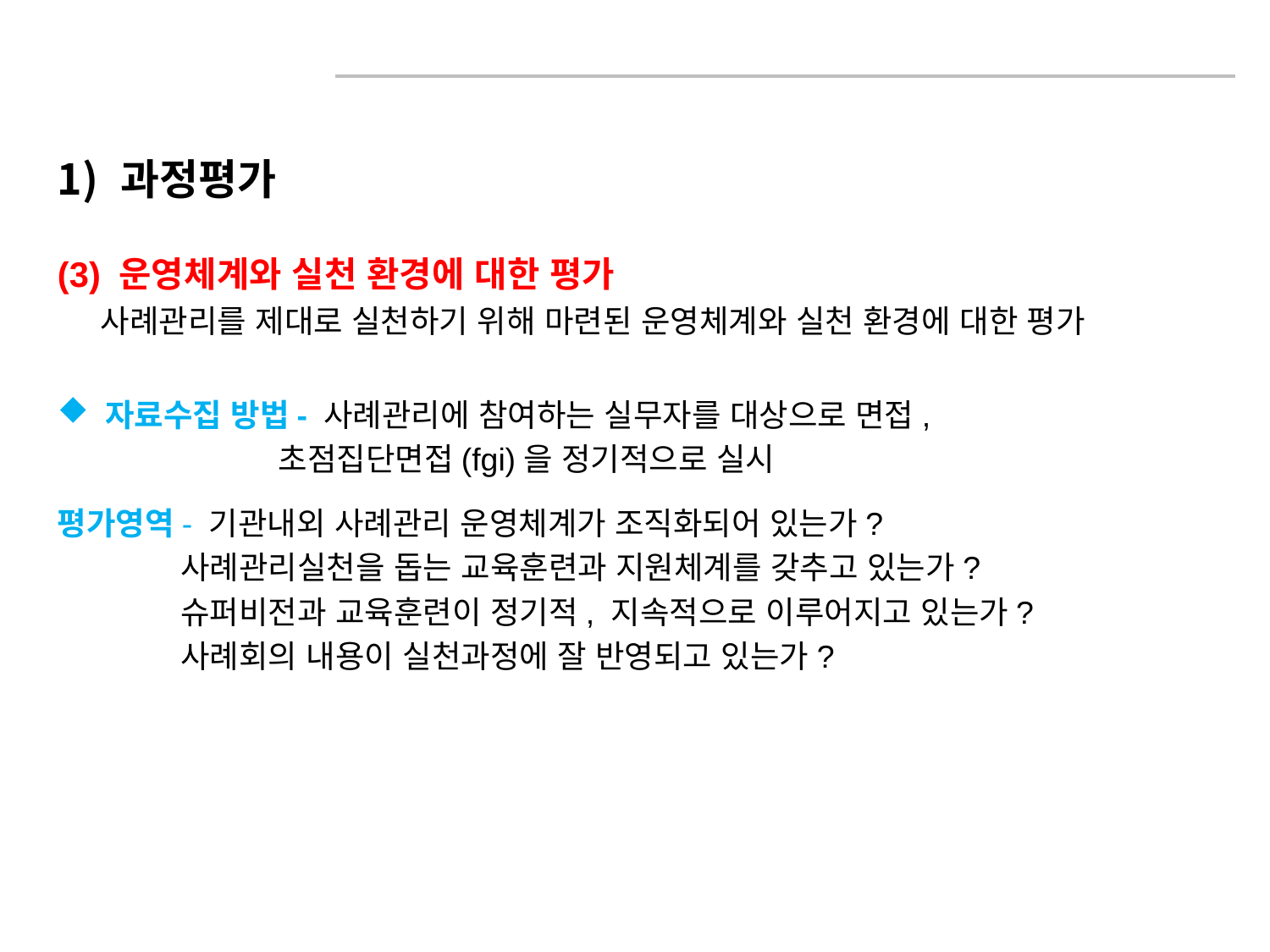

과정평가

(3) 운영체계와 실천 환경에 대한 평가
    사례관리를 제대로 실천하기 위해 마련된 운영체계와 실천 환경에 대한 평가

자료수집 방법- 사례관리에 참여하는 실무자를 대상으로 면접,
                        초점집단면접(fgi)을 정기적으로 실시

평가영역- 기관내외 사례관리 운영체계가 조직화되어 있는가?
             사례관리실천을 돕는 교육훈련과 지원체계를 갖추고 있는가?
             슈퍼비전과 교육훈련이 정기적, 지속적으로 이루어지고 있는가?
             사례회의 내용이 실천과정에 잘 반영되고 있는가?